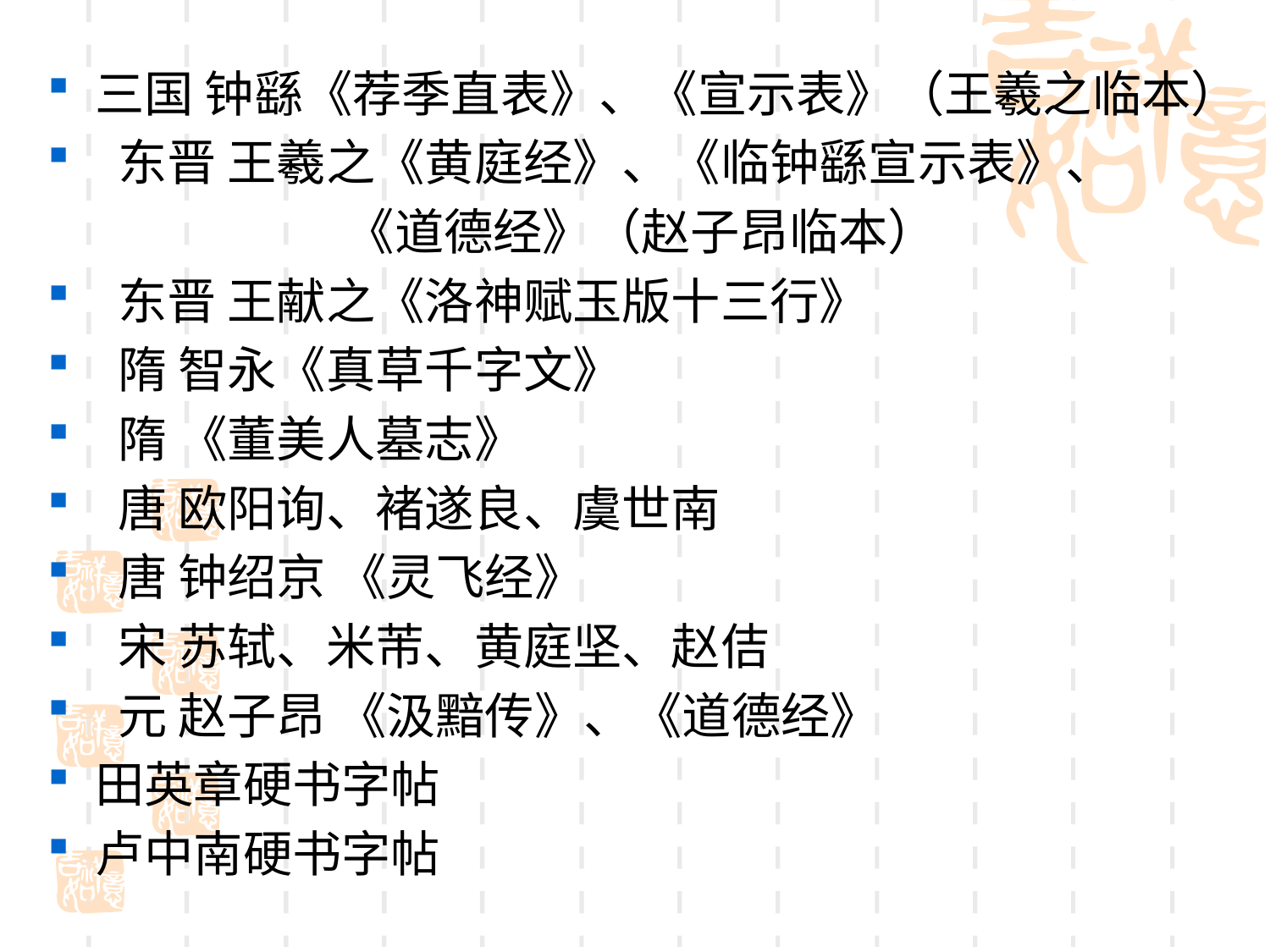

三国 钟繇《荐季直表》、《宣示表》（王羲之临本）
 东晋 王羲之《黄庭经》、《临钟繇宣示表》、
                          《道德经》（赵子昂临本）
 东晋 王献之《洛神赋玉版十三行》
 隋 智永《真草千字文》
 隋 《董美人墓志》
 唐 欧阳询、褚遂良、虞世南
 唐 钟绍京 《灵飞经》
 宋 苏轼、米芾、黄庭坚、赵佶
 元 赵子昂 《汲黯传》、《道德经》
田英章硬书字帖
卢中南硬书字帖